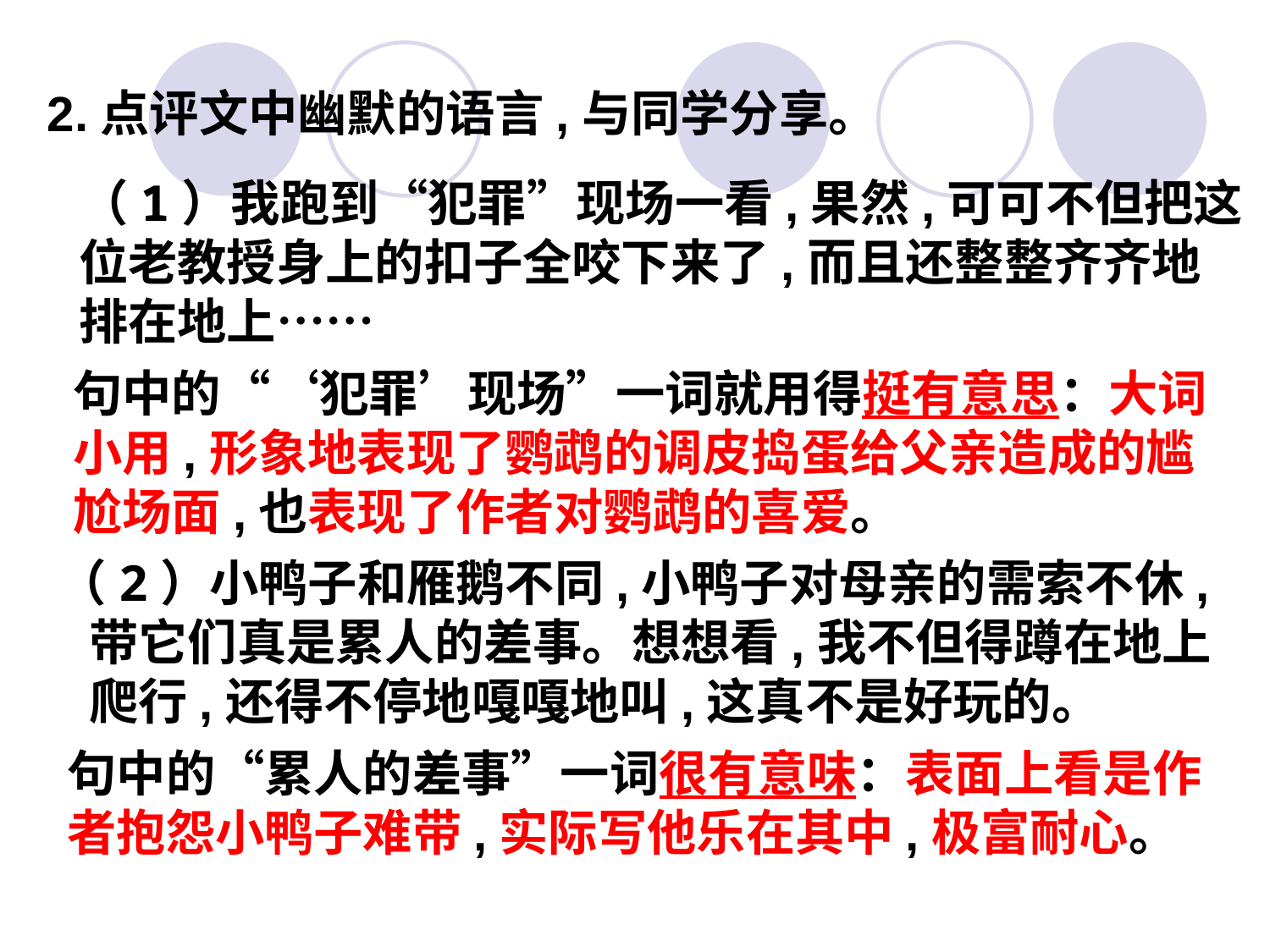

2.点评文中幽默的语言,与同学分享。
（1）我跑到“犯罪”现场一看,果然,可可不但把这位老教授身上的扣子全咬下来了,而且还整整齐齐地排在地上……
句中的“‘犯罪’现场”一词就用得挺有意思：大词小用,形象地表现了鹦鹉的调皮捣蛋给父亲造成的尴尬场面,也表现了作者对鹦鹉的喜爱。
（2）小鸭子和雁鹅不同,小鸭子对母亲的需索不休,带它们真是累人的差事。想想看,我不但得蹲在地上爬行,还得不停地嘎嘎地叫,这真不是好玩的。
句中的“累人的差事”一词很有意味：表面上看是作者抱怨小鸭子难带,实际写他乐在其中,极富耐心。